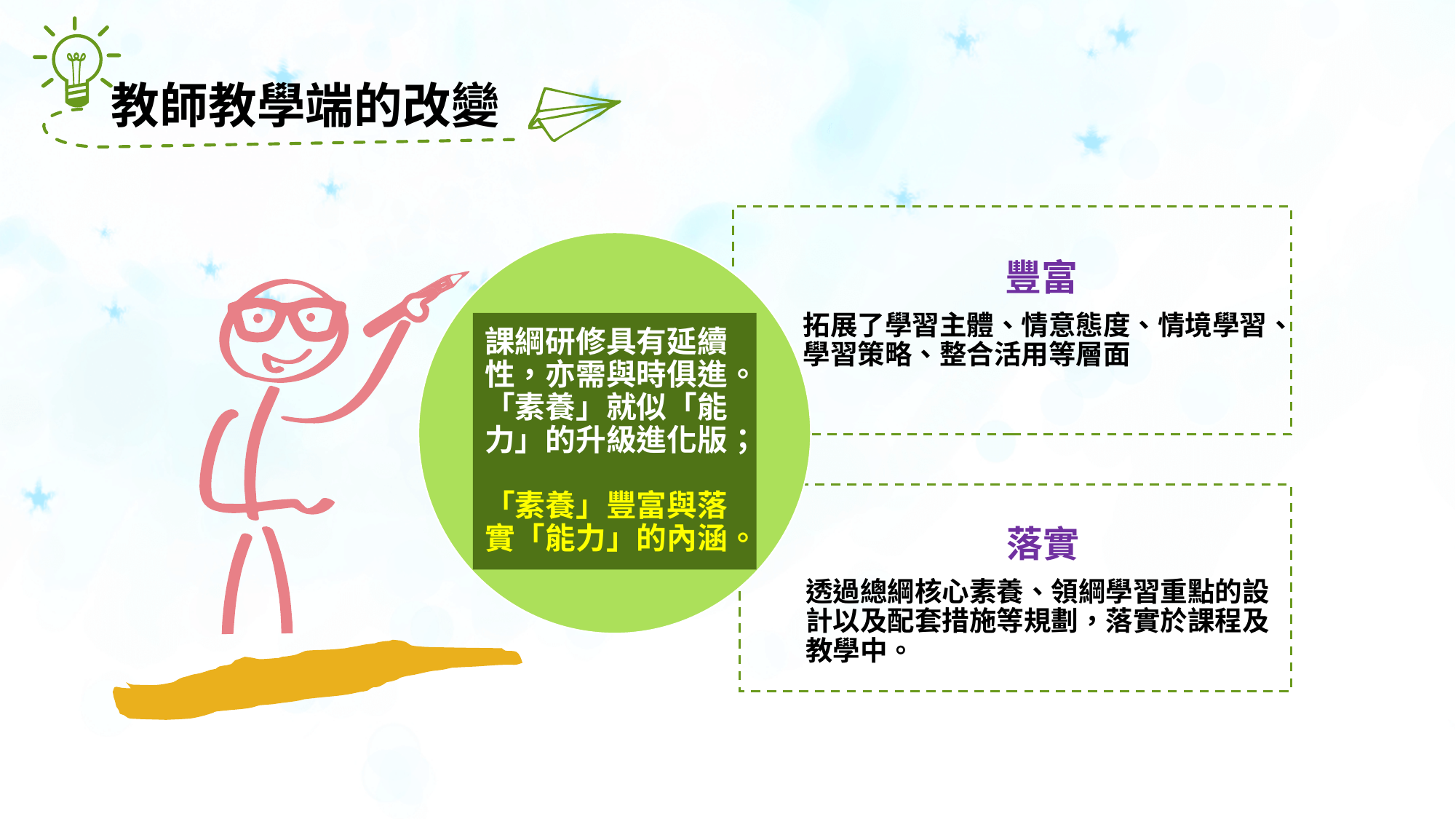

教師教學端的改變

課綱研修具有延續性，亦需與時俱進。
「素養」就似「能力」的升級進化版；
「素養」豐富與落實「能力」的內涵。
豐富
拓展了學習主體、情意態度、情境學習、學習策略、整合活用等層面

落實
透過總綱核心素養、領綱學習重點的設計以及配套措施等規劃，落實於課程及教學中。